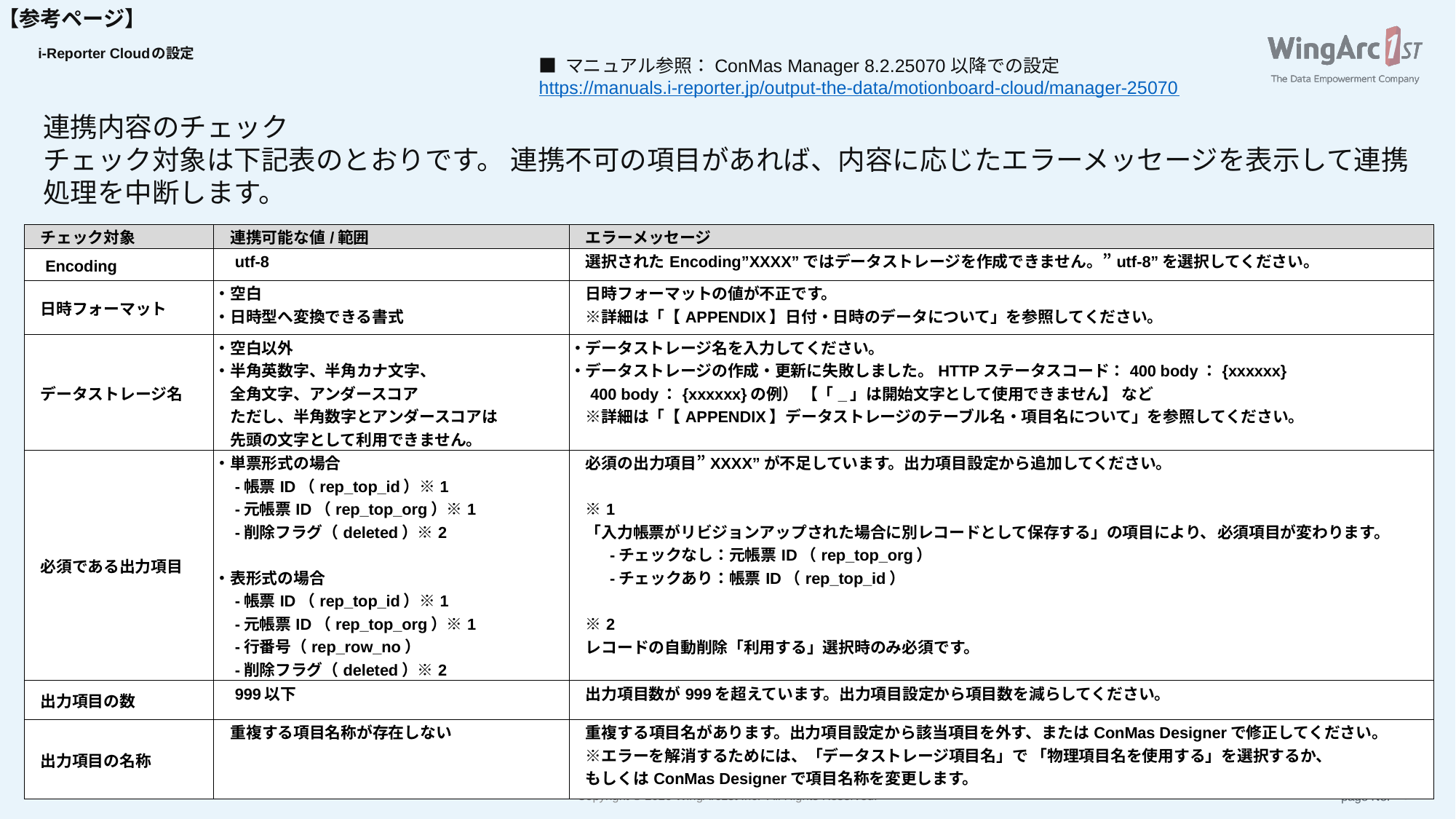

【参考ページ】
# i-Reporter Cloudの設定
■ マニュアル参照：ConMas Manager 8.2.25070以降での設定
https://manuals.i-reporter.jp/output-the-data/motionboard-cloud/manager-25070
連携内容のチェック
チェック対象は下記表のとおりです。 連携不可の項目があれば、内容に応じたエラーメッセージを表示して連携処理を中断します。
| チェック対象 | 連携可能な値/範囲 | エラーメッセージ |
| --- | --- | --- |
| Encoding | utf-8 | 選択されたEncoding”XXXX”ではデータストレージを作成できません。”utf-8”を選択してください。 |
| 日時フォーマット | ・空白 ・日時型へ変換できる書式 | 日時フォーマットの値が不正です。 　※詳細は「【APPENDIX】日付・日時のデータについて」を参照してください。 |
| データストレージ名 | ・空白以外 ・半角英数字、半角カナ文字、 　全角文字、アンダースコア 　ただし、半角数字とアンダースコアは 　先頭の文字として利用できません。 | ・データストレージ名を入力してください。 ・データストレージの作成・更新に失敗しました。HTTPステータスコード：400 body：{xxxxxx} 　400 body：{xxxxxx}の例） 【「\_」は開始文字として使用できません】 など 　※詳細は「【APPENDIX】データストレージのテーブル名・項目名について」を参照してください。 |
| 必須である出力項目 | ・単票形式の場合 　-帳票ID（rep\_top\_id）※1 　-元帳票ID（rep\_top\_org）※1 　-削除フラグ（deleted）※2 ・表形式の場合 　-帳票ID（rep\_top\_id）※1 　-元帳票ID（rep\_top\_org）※1 　-行番号（rep\_row\_no） 　-削除フラグ（deleted）※2 | 必須の出力項目”XXXX”が不足しています。出力項目設定から追加してください。 　※1 　「入力帳票がリビジョンアップされた場合に別レコードとして保存する」の項目により、必須項目が変わります。 　 　-チェックなし：元帳票ID（rep\_top\_org） 　 　-チェックあり：帳票ID（rep\_top\_id） 　※2 　レコードの自動削除「利用する」選択時のみ必須です。 |
| 出力項目の数 | 999以下 | 出力項目数が999を超えています。出力項目設定から項目数を減らしてください。 |
| 出力項目の名称 | 重複する項目名称が存在しない | 重複する項目名があります。出力項目設定から該当項目を外す、またはConMas Designerで修正してください。 　※エラーを解消するためには、「データストレージ項目名」で 「物理項目名を使用する」を選択するか、 　もしくはConMas Designerで項目名称を変更します。 |
34
Copyright © 2026 WingArc1st Inc.  All Rights Reserved.